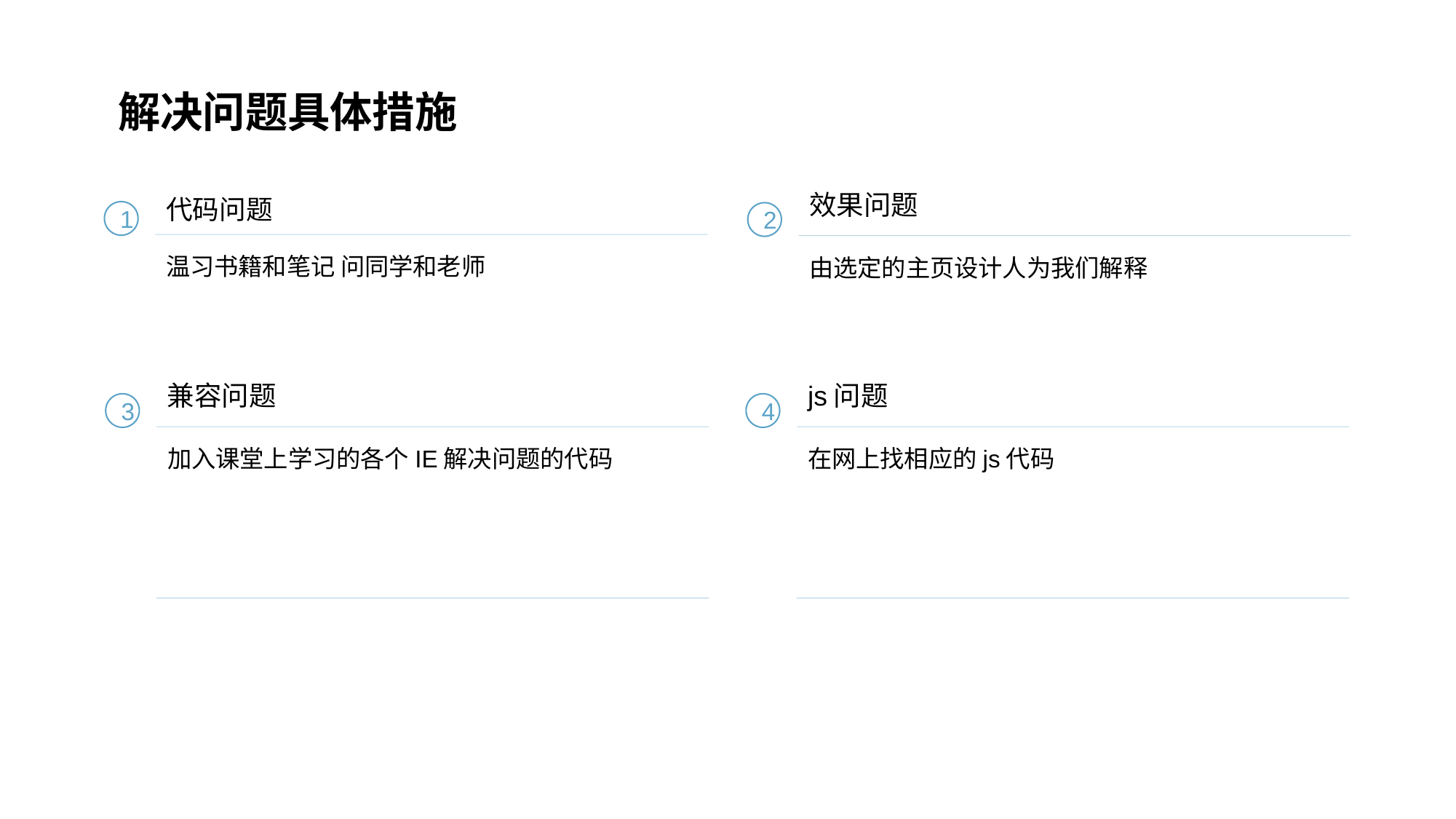

解决问题具体措施
代码问题
效果问题
1
2
温习书籍和笔记 问同学和老师
由选定的主页设计人为我们解释
兼容问题
js问题
3
4
加入课堂上学习的各个IE解决问题的代码
在网上找相应的js代码